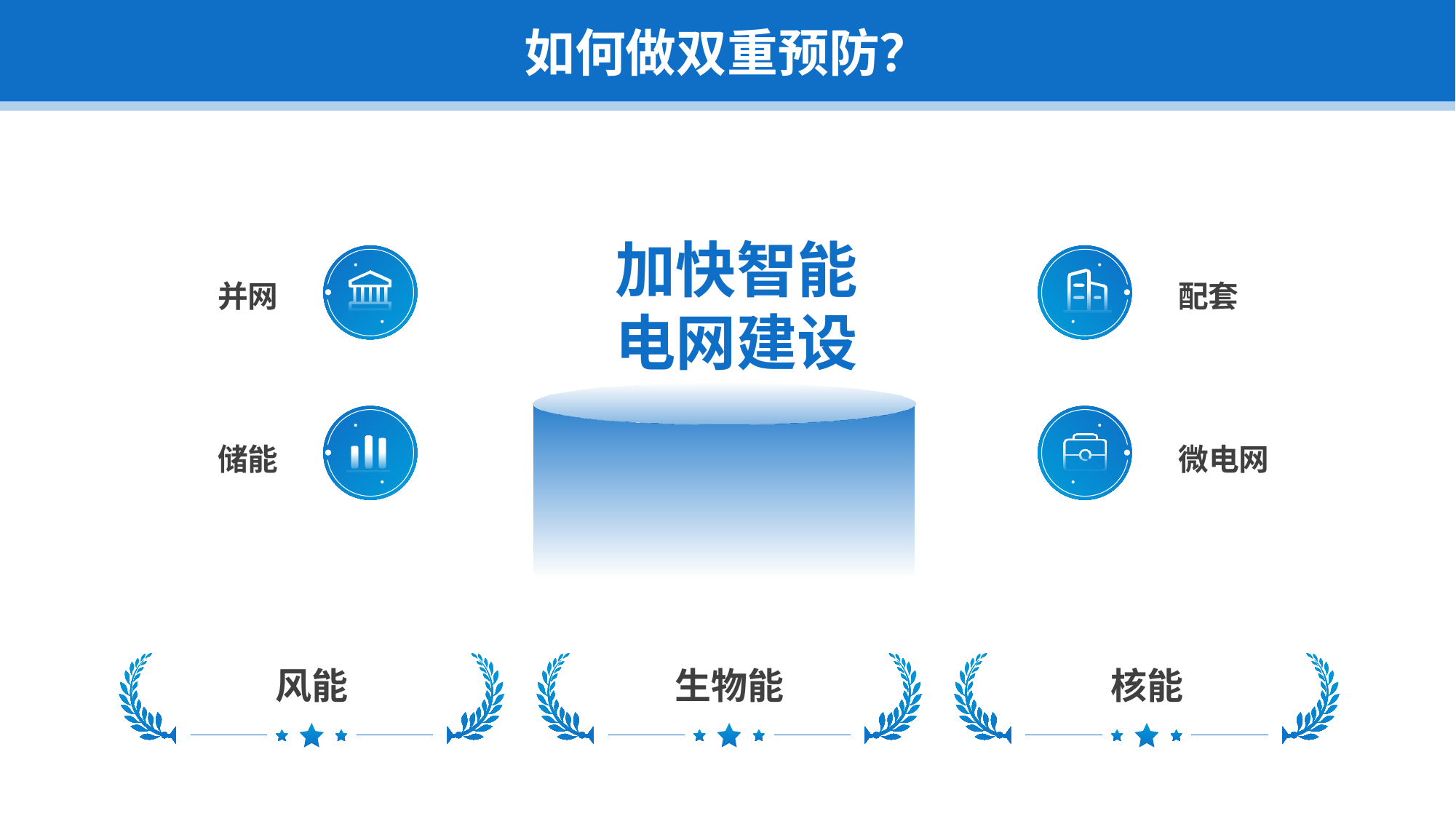

如何做双重预防？
加快智能
电网建设

并网
配套

储能
微电网

风能
生物能
核能